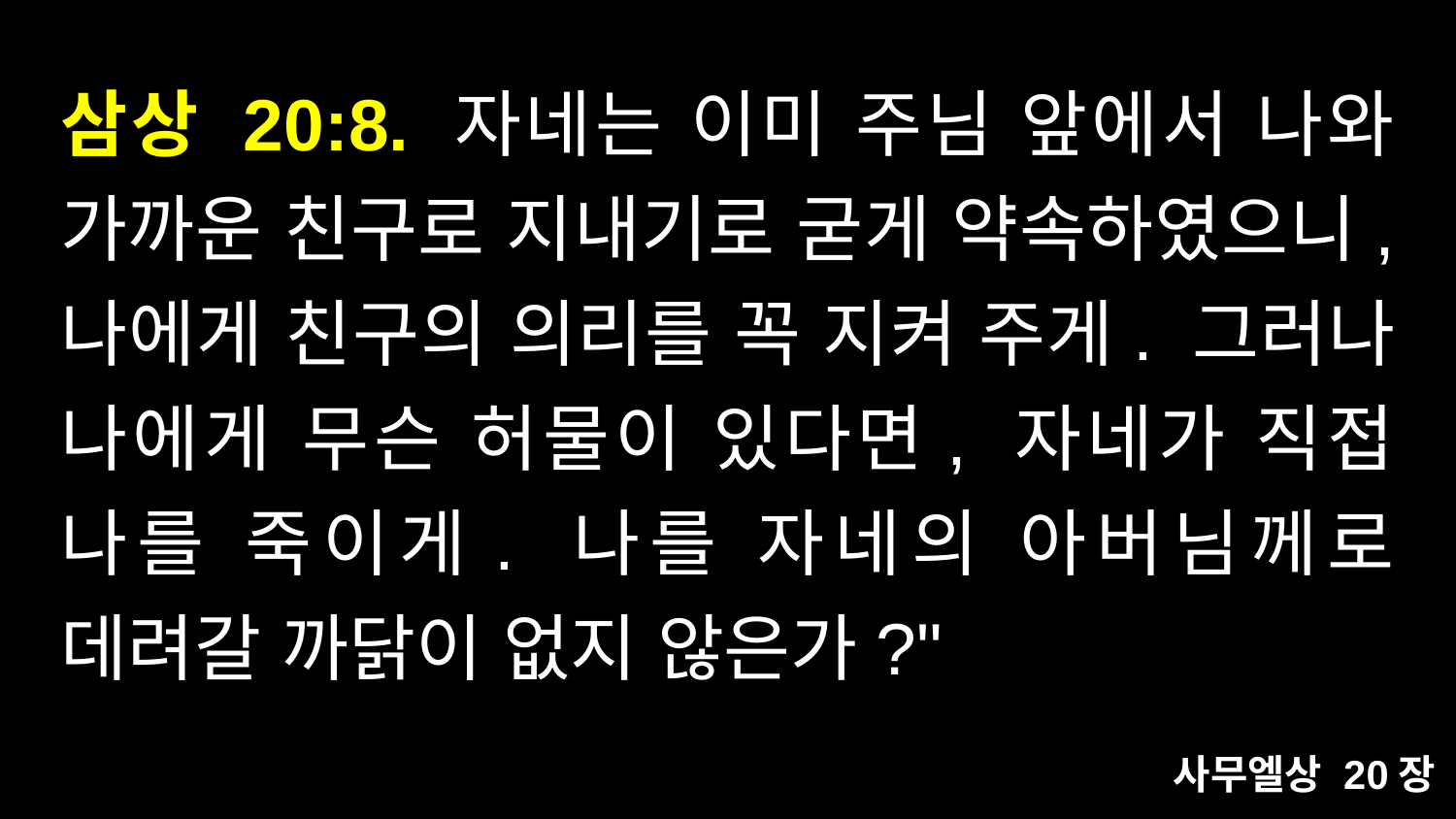

# 삼상 20:8. 자네는 이미 주님 앞에서 나와 가까운 친구로 지내기로 굳게 약속하였으니, 나에게 친구의 의리를 꼭 지켜 주게. 그러나 나에게 무슨 허물이 있다면, 자네가 직접 나를 죽이게. 나를 자네의 아버님께로 데려갈 까닭이 없지 않은가?"
사무엘상 20장